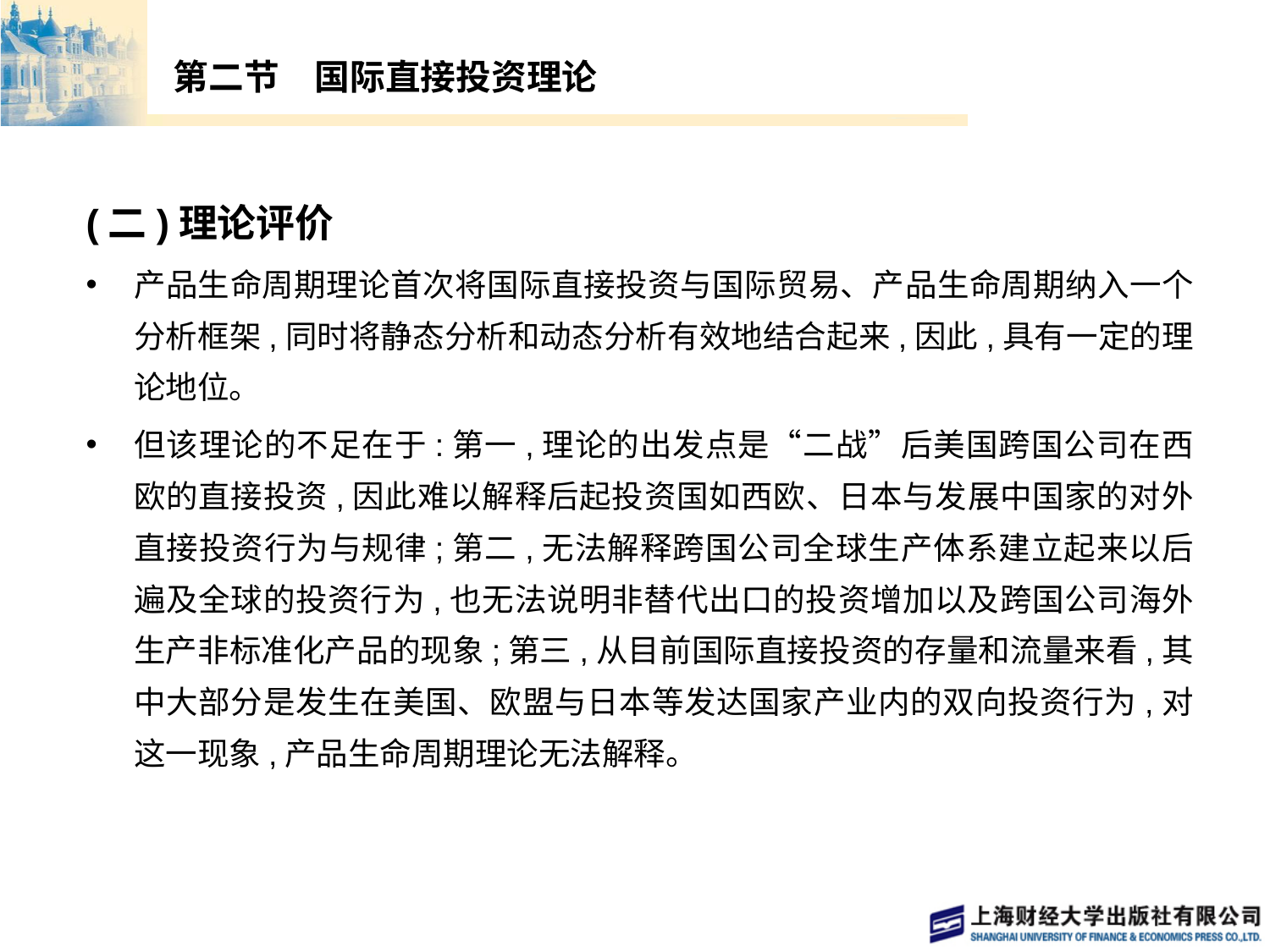

# 第二节　国际直接投资理论
(二)理论评价
产品生命周期理论首次将国际直接投资与国际贸易、产品生命周期纳入一个分析框架,同时将静态分析和动态分析有效地结合起来,因此,具有一定的理论地位。
但该理论的不足在于:第一,理论的出发点是“二战”后美国跨国公司在西欧的直接投资,因此难以解释后起投资国如西欧、日本与发展中国家的对外直接投资行为与规律;第二,无法解释跨国公司全球生产体系建立起来以后遍及全球的投资行为,也无法说明非替代出口的投资增加以及跨国公司海外生产非标准化产品的现象;第三,从目前国际直接投资的存量和流量来看,其中大部分是发生在美国、欧盟与日本等发达国家产业内的双向投资行为,对这一现象,产品生命周期理论无法解释。